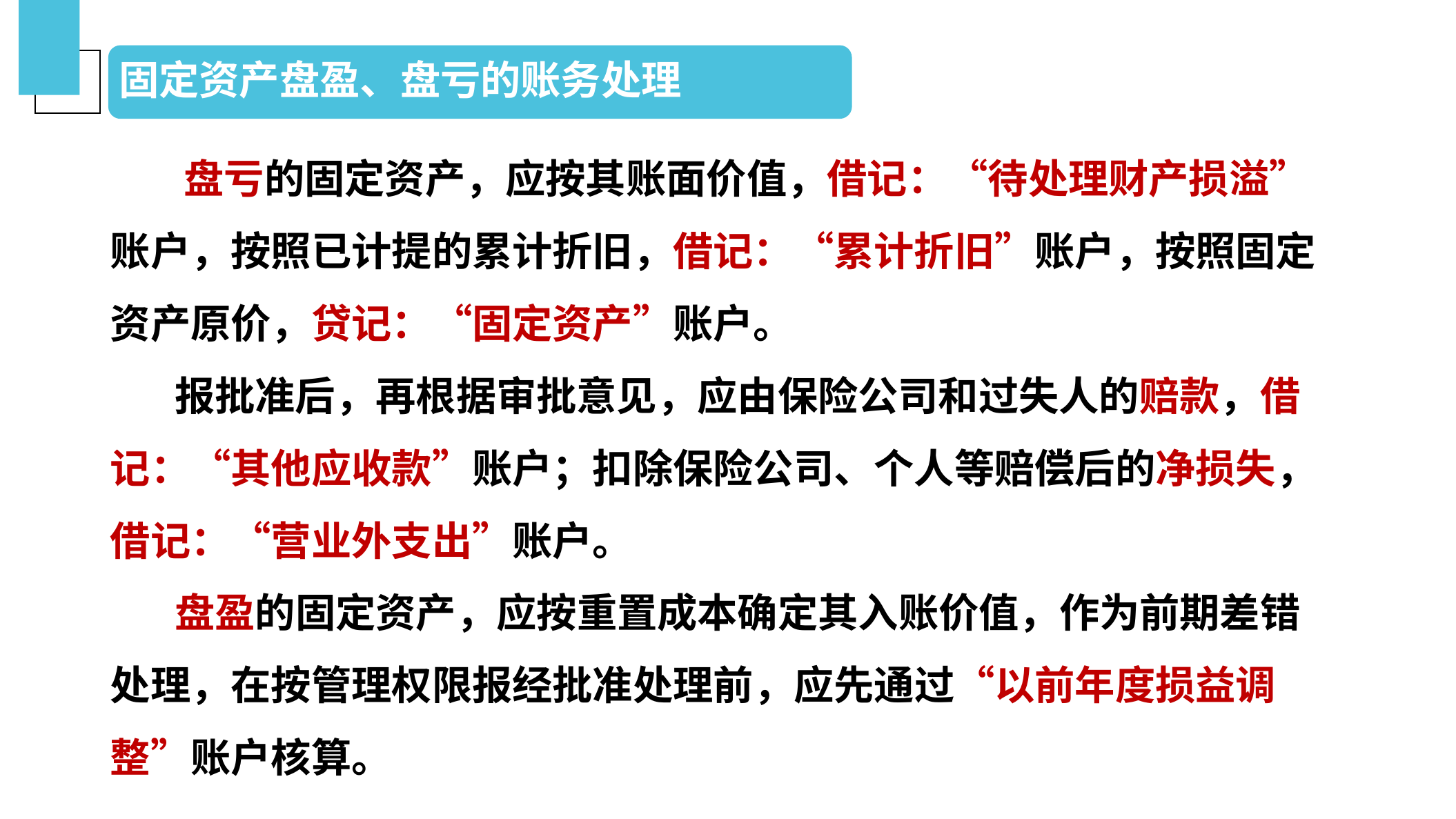

固定资产盘盈、盘亏的账务处理
       盘亏的固定资产，应按其账面价值，借记：“待处理财产损溢”账户，按照已计提的累计折旧，借记：“累计折旧”账户，按照固定资产原价，贷记：“固定资产”账户。
      报批准后，再根据审批意见，应由保险公司和过失人的赔款，借记：“其他应收款”账户；扣除保险公司、个人等赔偿后的净损失，借记：“营业外支出”账户。
      盘盈的固定资产，应按重置成本确定其入账价值，作为前期差错处理，在按管理权限报经批准处理前，应先通过“以前年度损益调整”账户核算。